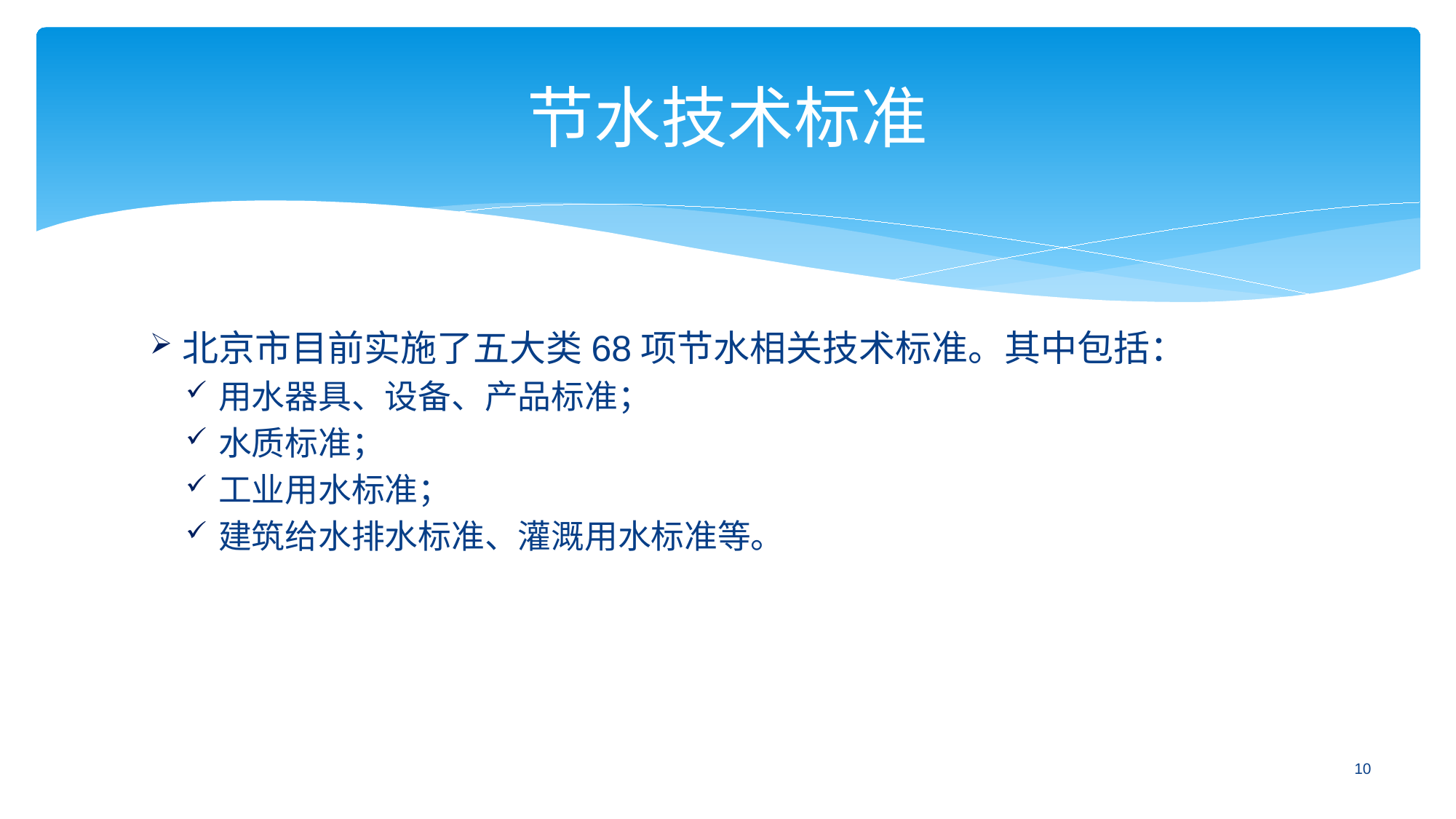

# 节水技术标准
北京市目前实施了五大类68项节水相关技术标准。其中包括：
用水器具、设备、产品标准；
水质标准；
工业用水标准；
建筑给水排水标准、灌溉用水标准等。
10